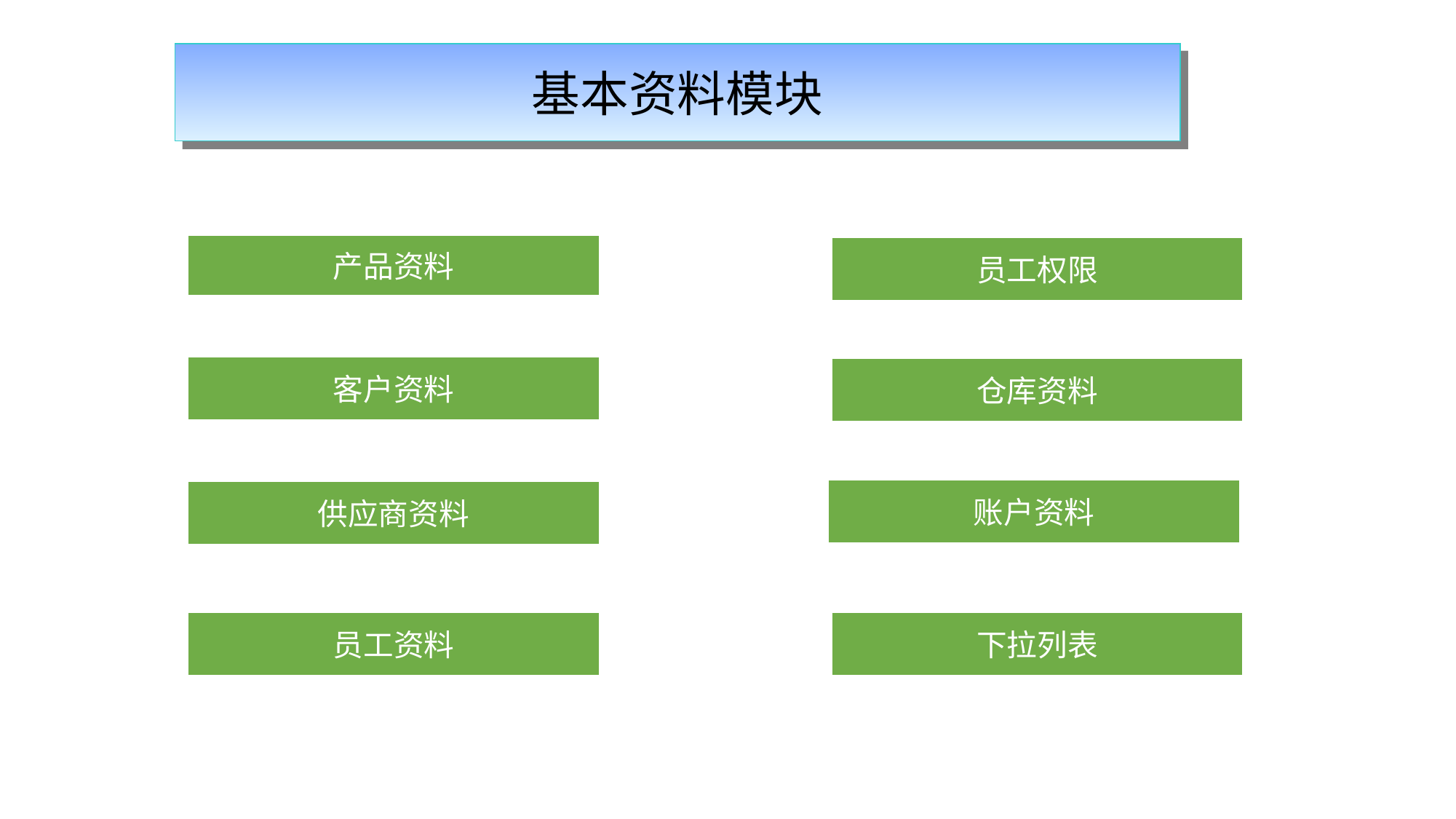

基本资料模块
产品资料
员工权限
客户资料
仓库资料
账户资料
供应商资料
员工资料
下拉列表